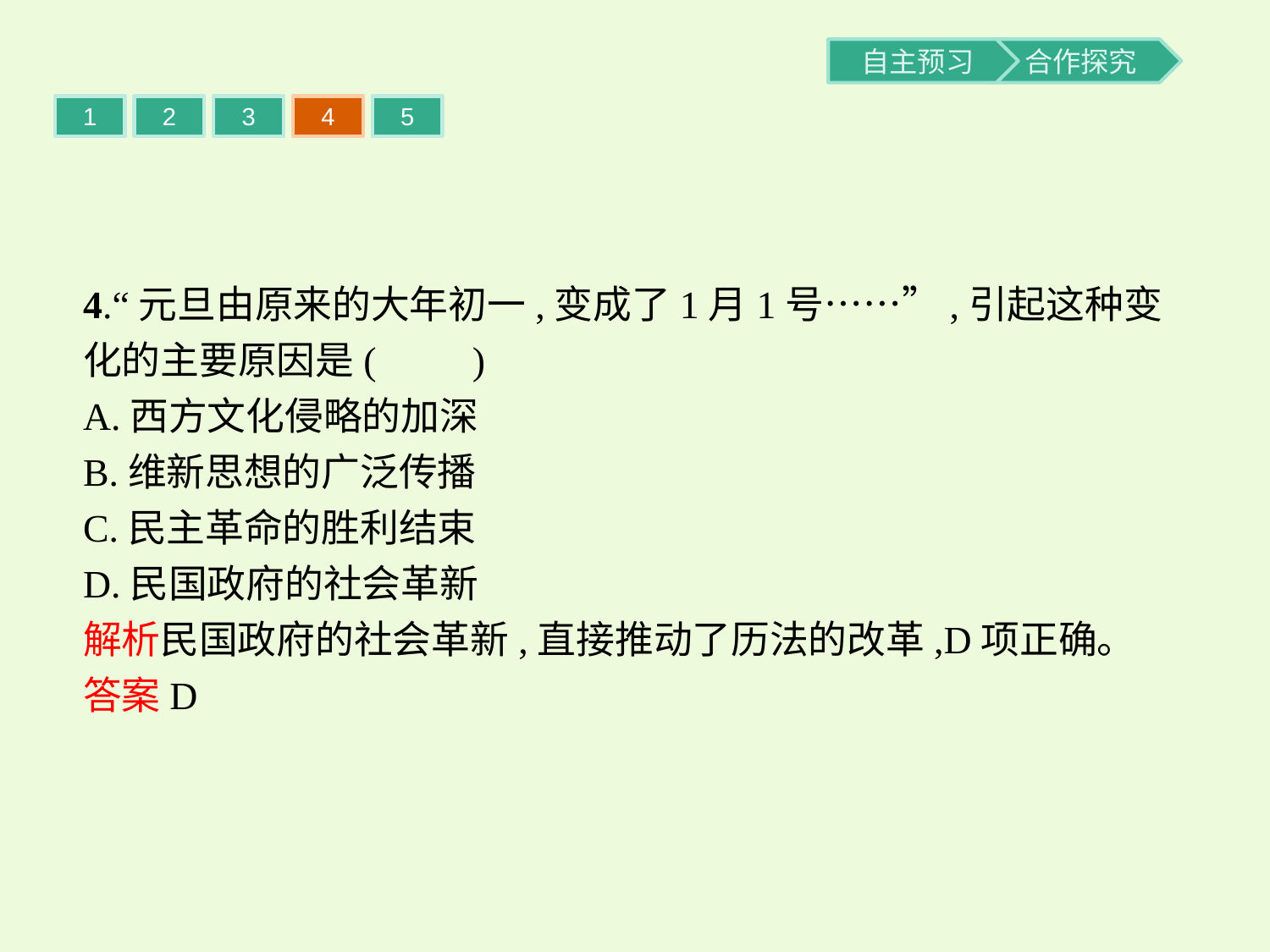

1
2
3
4
5
4.“元旦由原来的大年初一,变成了1月1号……”,引起这种变化的主要原因是(　　)
A.西方文化侵略的加深
B.维新思想的广泛传播
C.民主革命的胜利结束
D.民国政府的社会革新
解析民国政府的社会革新,直接推动了历法的改革,D项正确。
答案D